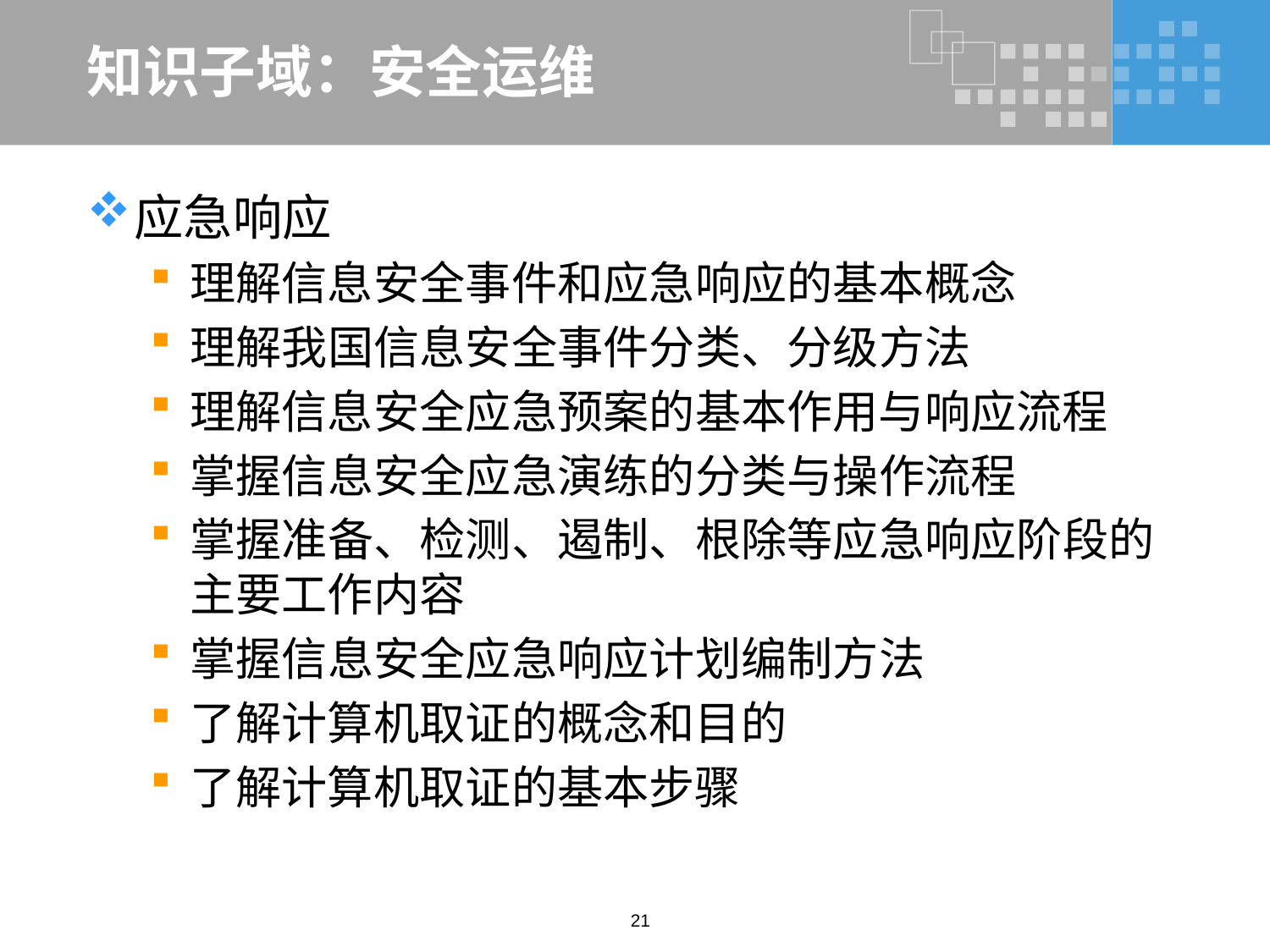

# 知识子域：安全运维
应急响应
理解信息安全事件和应急响应的基本概念
理解我国信息安全事件分类、分级方法
理解信息安全应急预案的基本作用与响应流程
掌握信息安全应急演练的分类与操作流程
掌握准备、检测、遏制、根除等应急响应阶段的主要工作内容
掌握信息安全应急响应计划编制方法
了解计算机取证的概念和目的
了解计算机取证的基本步骤
21